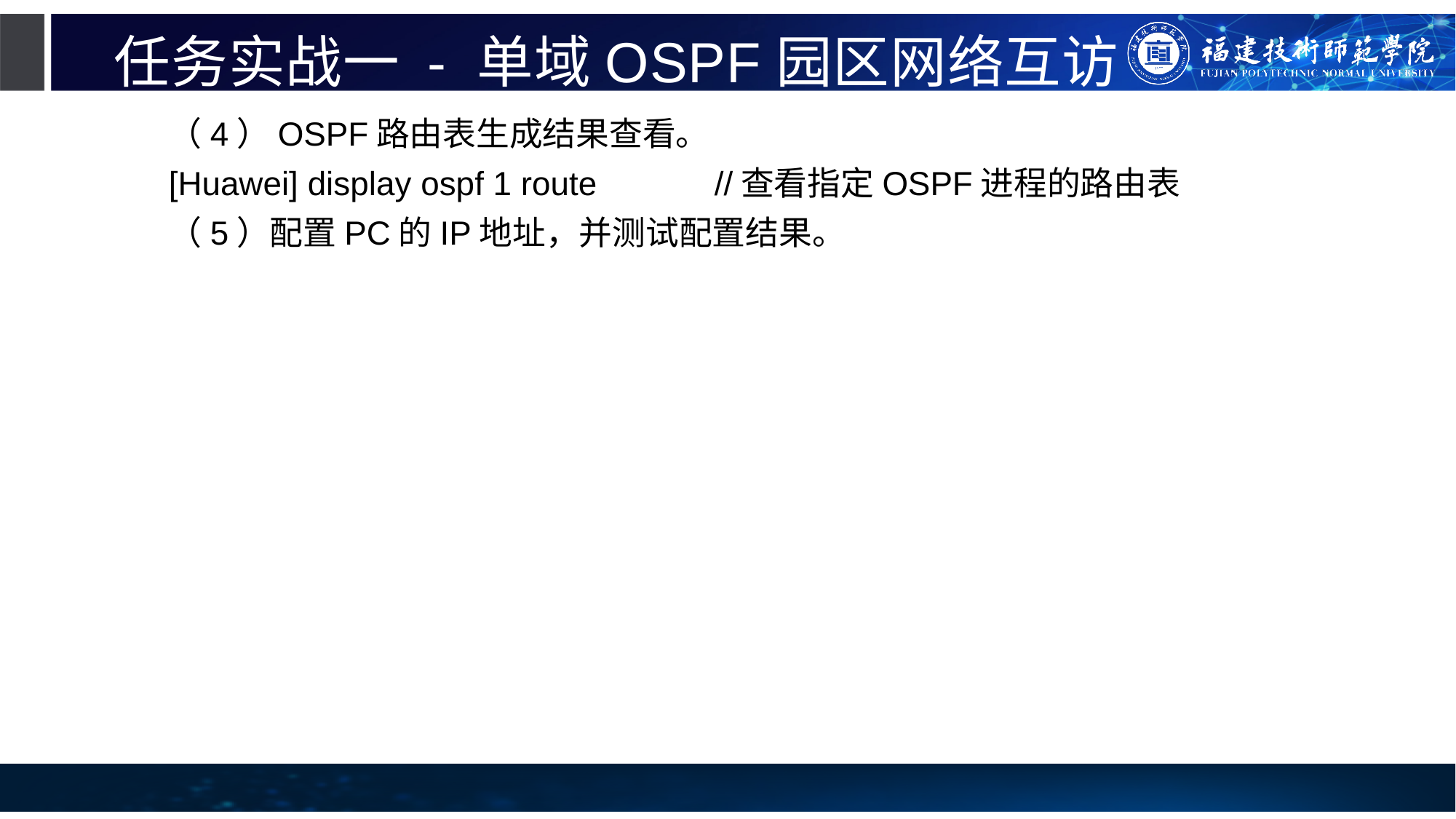

# 任务实战一 - 单域OSPF园区网络互访
（4）OSPF路由表生成结果查看。
[Huawei] display ospf 1 route		//查看指定OSPF进程的路由表
（5）配置PC的IP地址，并测试配置结果。